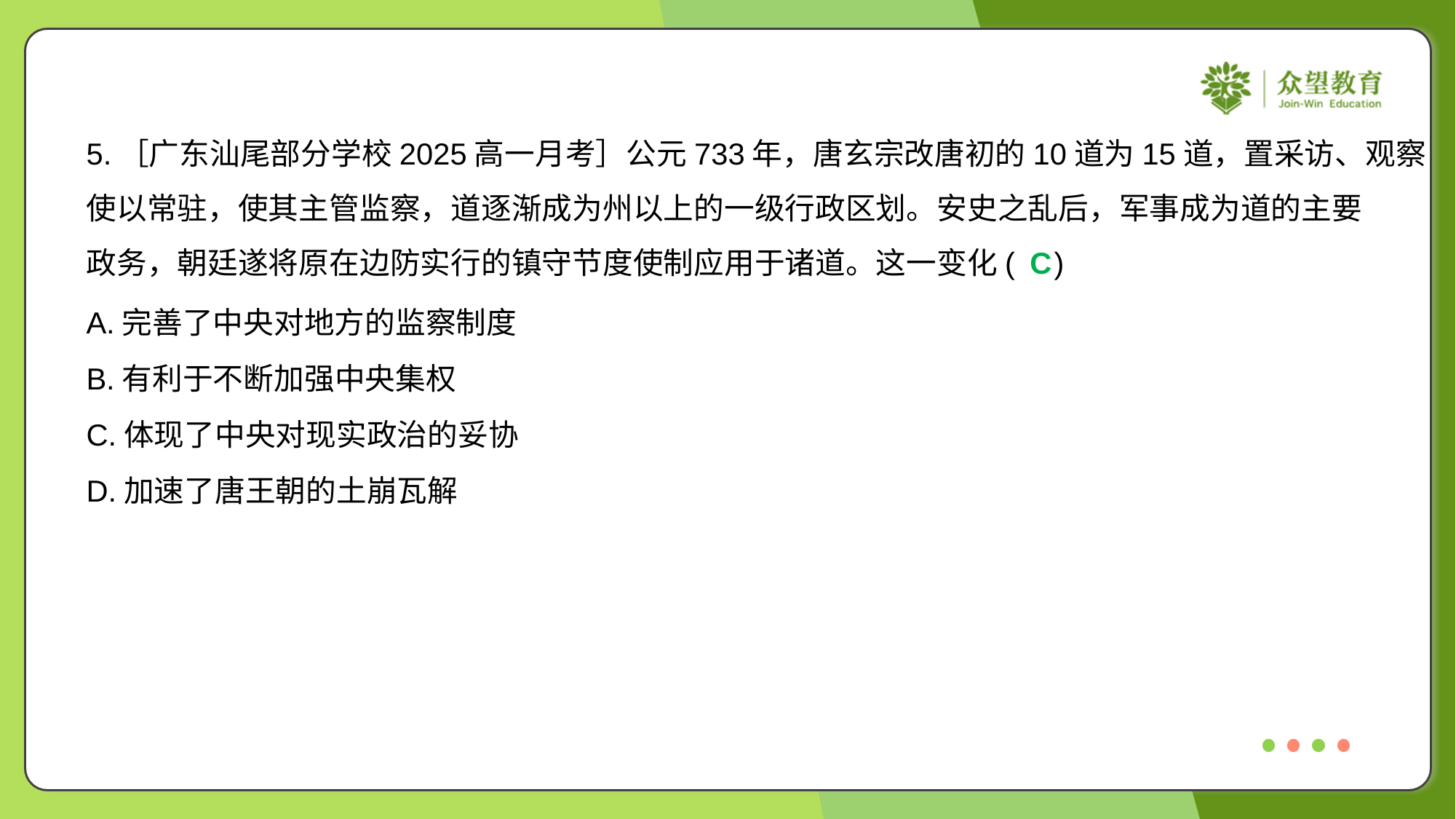

5.［广东汕尾部分学校2025高一月考］公元733年，唐玄宗改唐初的10道为15道，置采访、观察
使以常驻，使其主管监察，道逐渐成为州以上的一级行政区划。安史之乱后，军事成为道的主要
政务，朝廷遂将原在边防实行的镇守节度使制应用于诸道。这一变化(     )
C
A.完善了中央对地方的监察制度
B.有利于不断加强中央集权
C.体现了中央对现实政治的妥协
D.加速了唐王朝的土崩瓦解